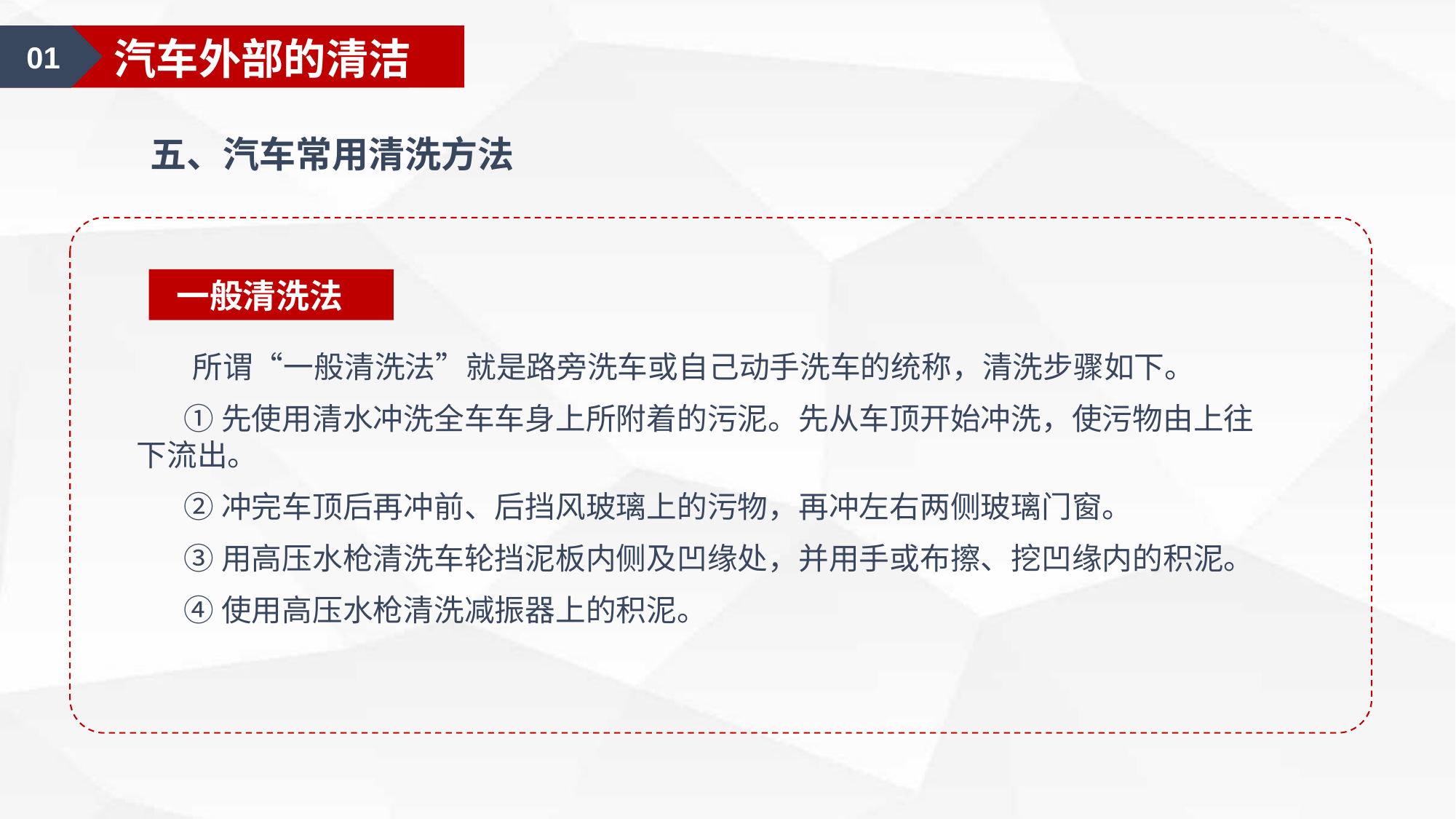

01
汽车美容认知

01
汽车外部的清洁
五、汽车常用清洗方法

一般清洗法
        所谓“一般清洗法”就是路旁洗车或自己动手洗车的统称，清洗步骤如下。
       ①先使用清水冲洗全车车身上所附着的污泥。先从车顶开始冲洗，使污物由上往下流出。
       ②冲完车顶后再冲前、后挡风玻璃上的污物，再冲左右两侧玻璃门窗。
       ③用高压水枪清洗车轮挡泥板内侧及凹缘处，并用手或布擦、挖凹缘内的积泥。
       ④使用高压水枪清洗减振器上的积泥。